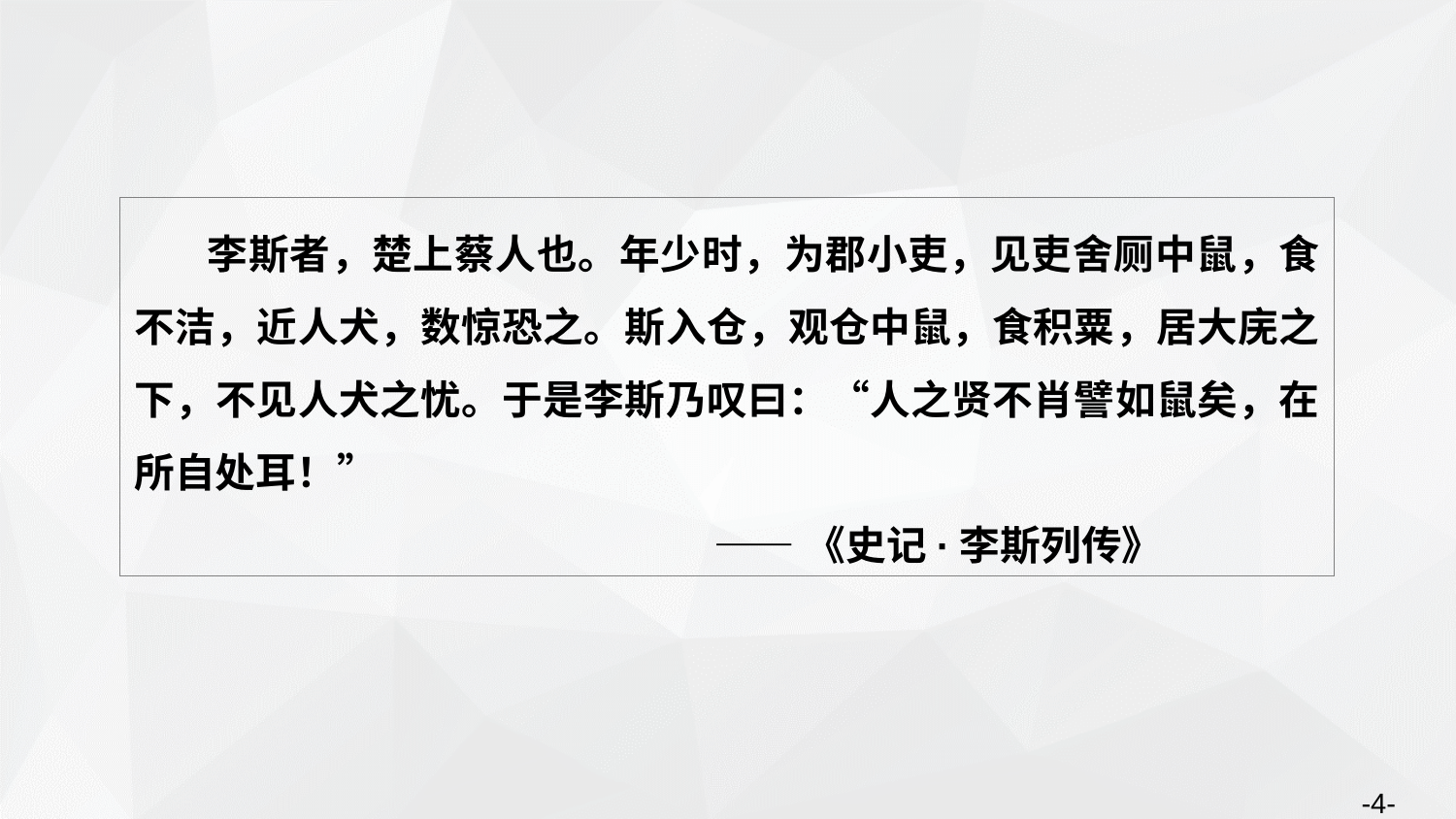

李斯者，楚上蔡人也。年少时，为郡小吏，见吏舍厕中鼠，食不洁，近人犬，数惊恐之。斯入仓，观仓中鼠，食积粟，居大庑之下，不见人犬之忧。于是李斯乃叹曰：“人之贤不肖譬如鼠矣，在所自处耳！”
                                                       ——《史记·李斯列传》
-4-